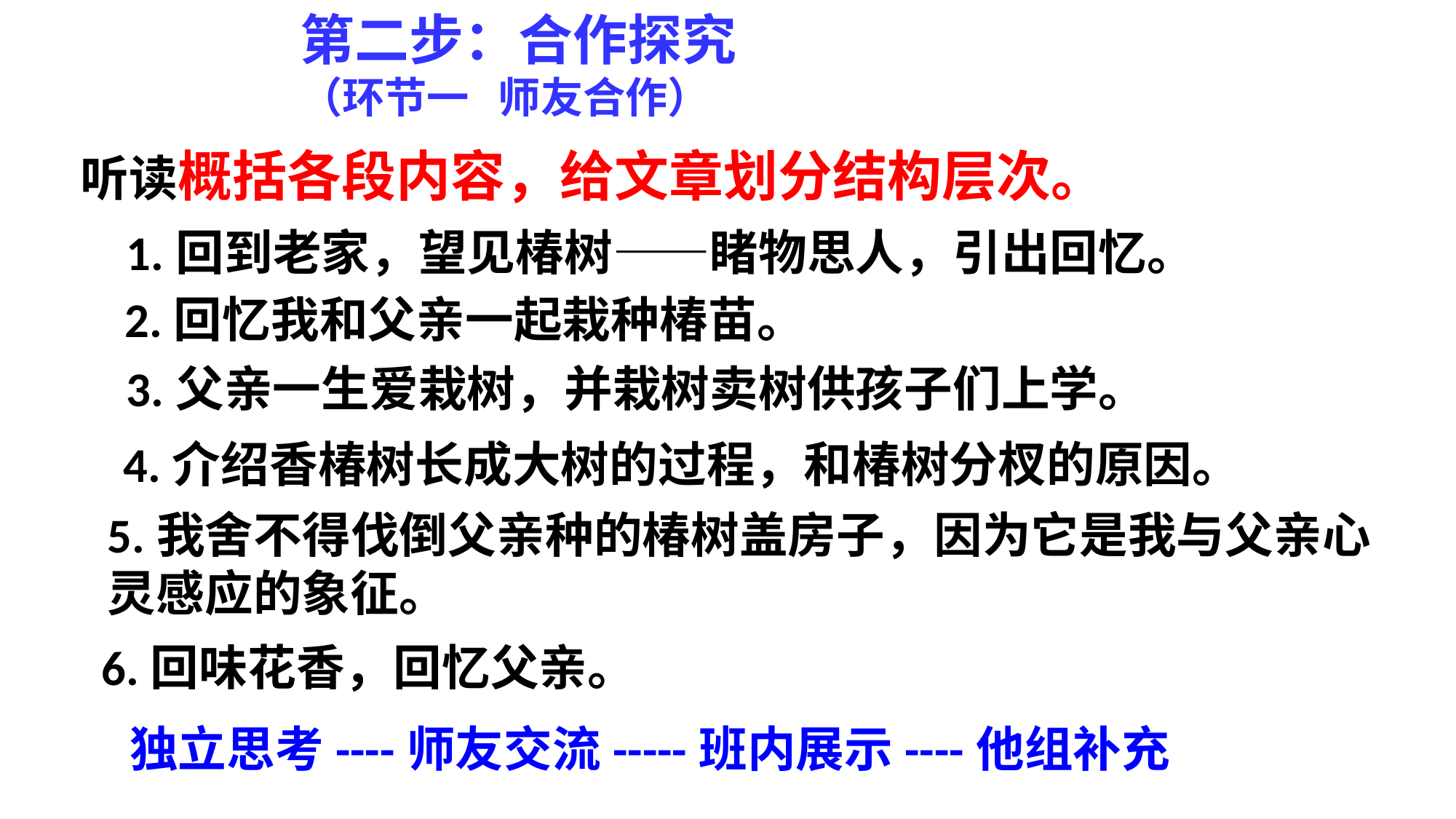

第二步：合作探究
（环节一   师友合作）

    听读概括各段内容，给文章划分结构层次。
1.回到老家，望见椿树——睹物思人，引出回忆。
2.回忆我和父亲一起栽种椿苗。
3.父亲一生爱栽树，并栽树卖树供孩子们上学。
4.介绍香椿树长成大树的过程，和椿树分杈的原因。
5.我舍不得伐倒父亲种的椿树盖房子，因为它是我与父亲心灵感应的象征。
6.回味花香，回忆父亲。
独立思考----师友交流-----班内展示----他组补充